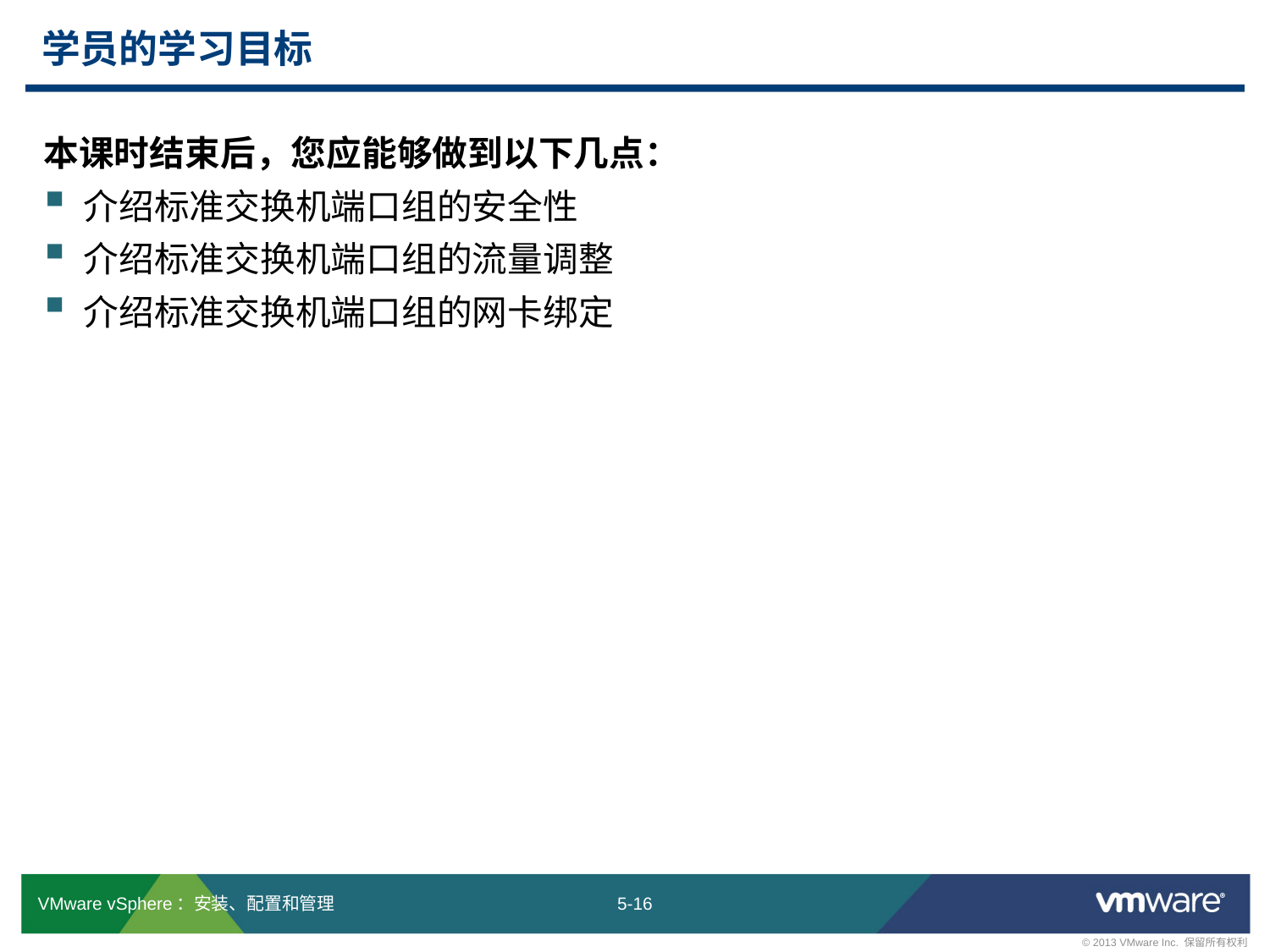

# 学员的学习目标
本课时结束后，您应能够做到以下几点：
介绍标准交换机端口组的安全性
介绍标准交换机端口组的流量调整
介绍标准交换机端口组的网卡绑定